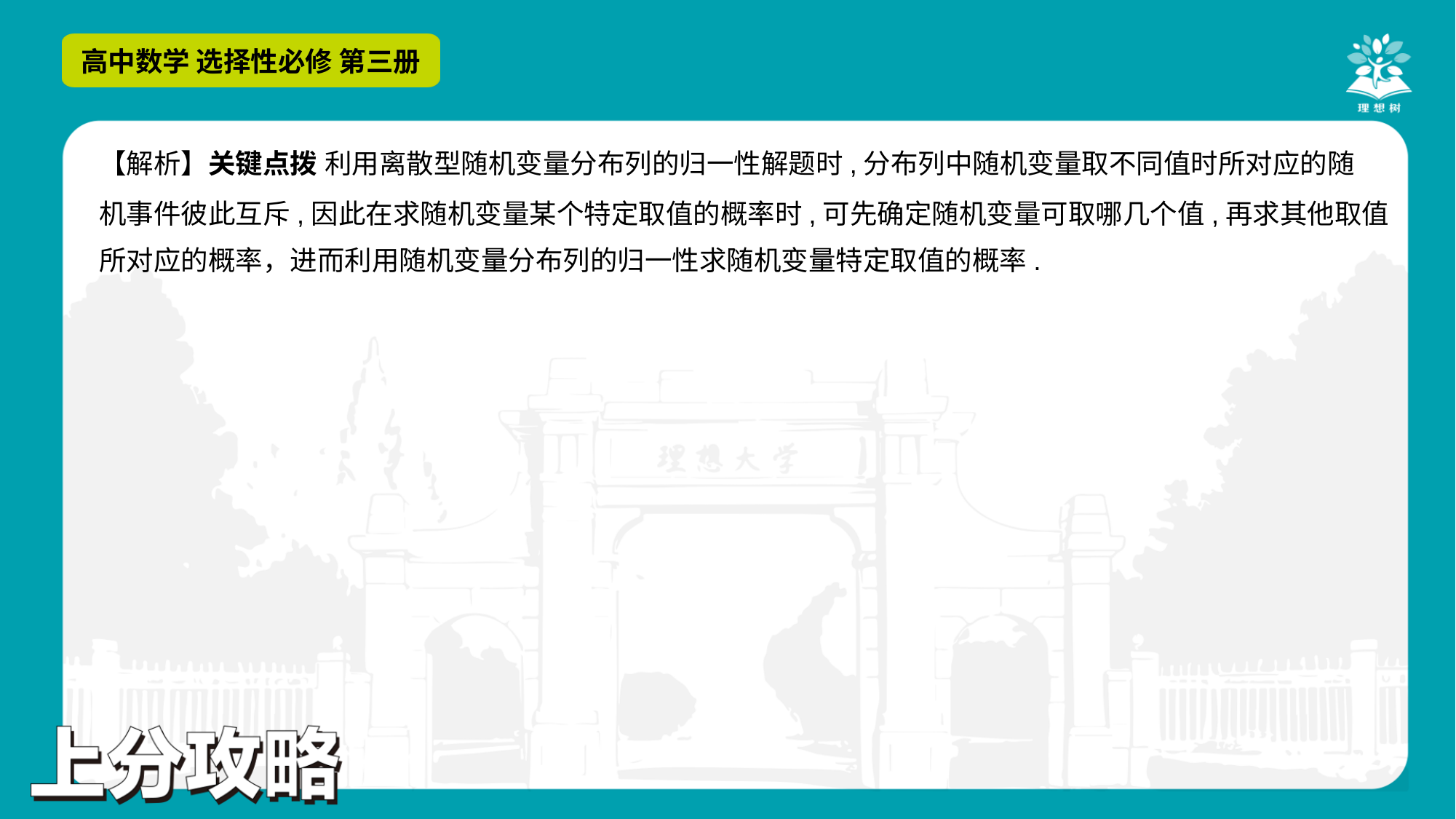

【解析】关键点拨 利用离散型随机变量分布列的归一性解题时,分布列中随机变量取不同值时所对应的随
机事件彼此互斥,因此在求随机变量某个特定取值的概率时,可先确定随机变量可取哪几个值,再求其他取值
所对应的概率，进而利用随机变量分布列的归一性求随机变量特定取值的概率.